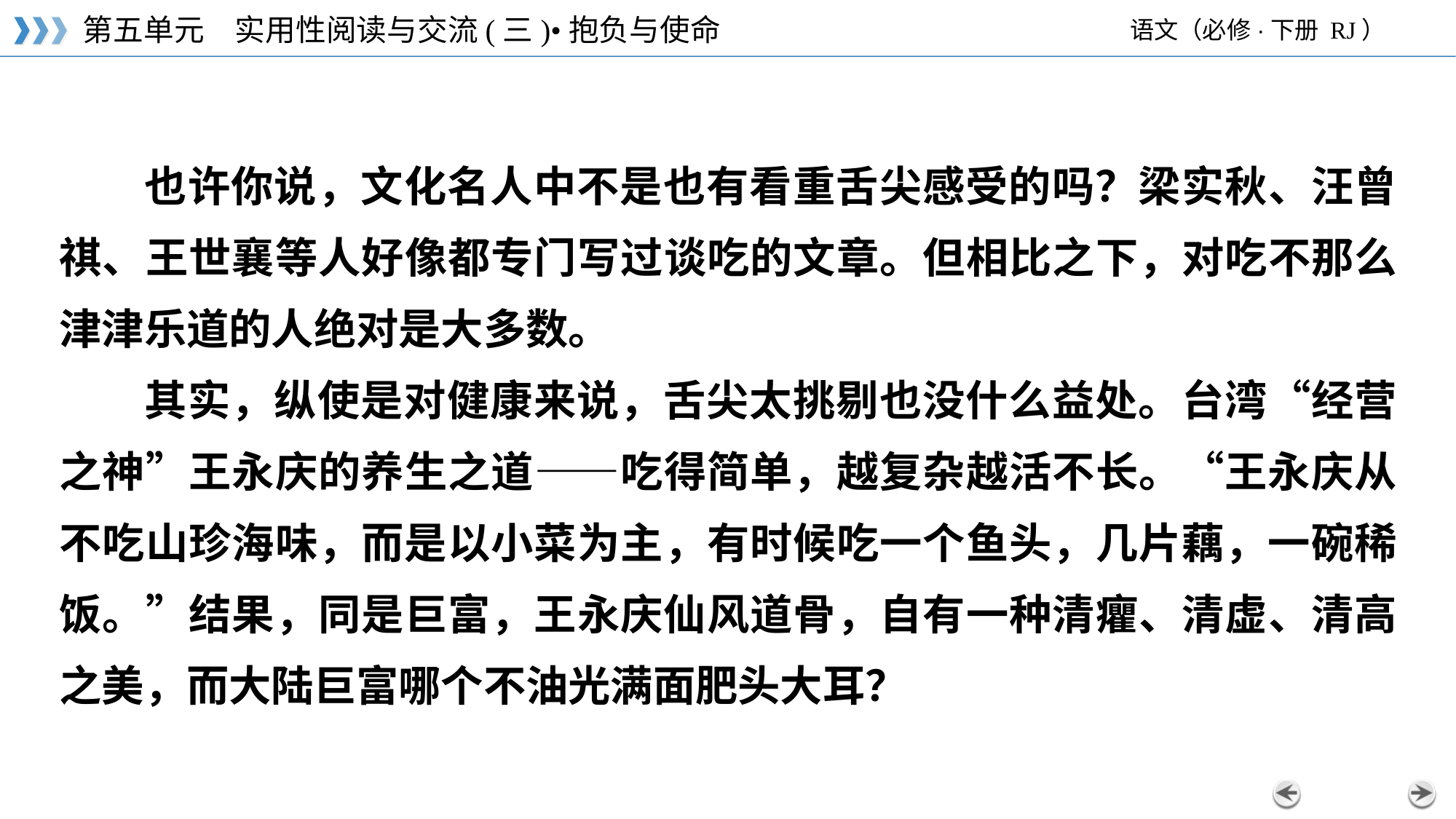

也许你说，文化名人中不是也有看重舌尖感受的吗？梁实秋、汪曾祺、王世襄等人好像都专门写过谈吃的文章。但相比之下，对吃不那么津津乐道的人绝对是大多数。
其实，纵使是对健康来说，舌尖太挑剔也没什么益处。台湾“经营之神”王永庆的养生之道——吃得简单，越复杂越活不长。“王永庆从不吃山珍海味，而是以小菜为主，有时候吃一个鱼头，几片藕，一碗稀饭。”结果，同是巨富，王永庆仙风道骨，自有一种清癯、清虚、清高之美，而大陆巨富哪个不油光满面肥头大耳？